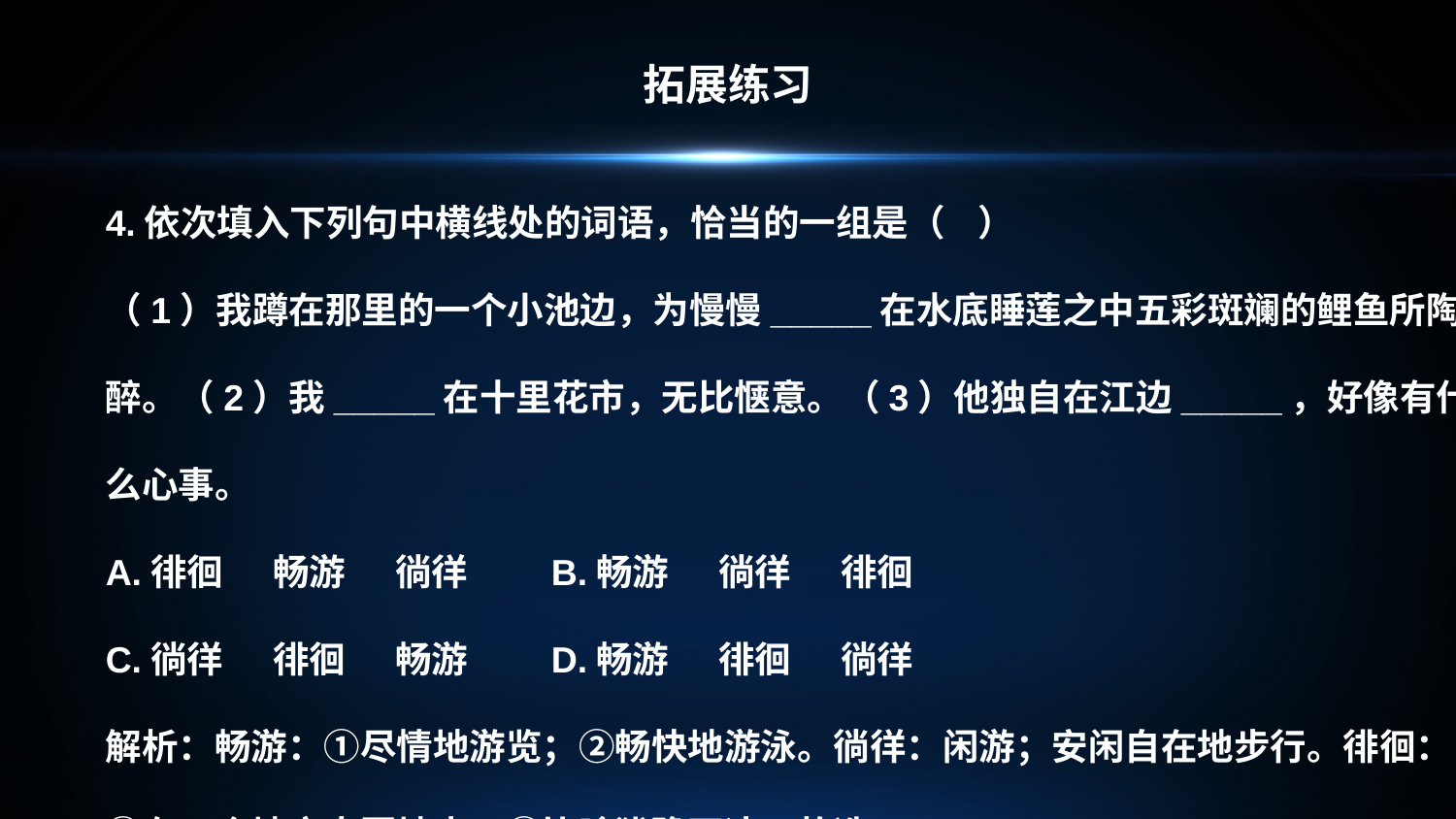

拓展练习
4.依次填入下列句中横线处的词语，恰当的一组是（    ）
（1）我蹲在那里的一个小池边，为慢慢_____在水底睡莲之中五彩斑斓的鲤鱼所陶醉。（2）我_____在十里花市，无比惬意。（3）他独自在江边_____，好像有什么心事。
A.徘徊      畅游      徜徉         B.畅游      徜徉      徘徊
C.徜徉      徘徊      畅游         D.畅游      徘徊      徜徉
解析：畅游：①尽情地游览；②畅快地游泳。徜徉：闲游；安闲自在地步行。徘徊：①在一个地方来回地走；②比喻犹豫不决。故选B 。